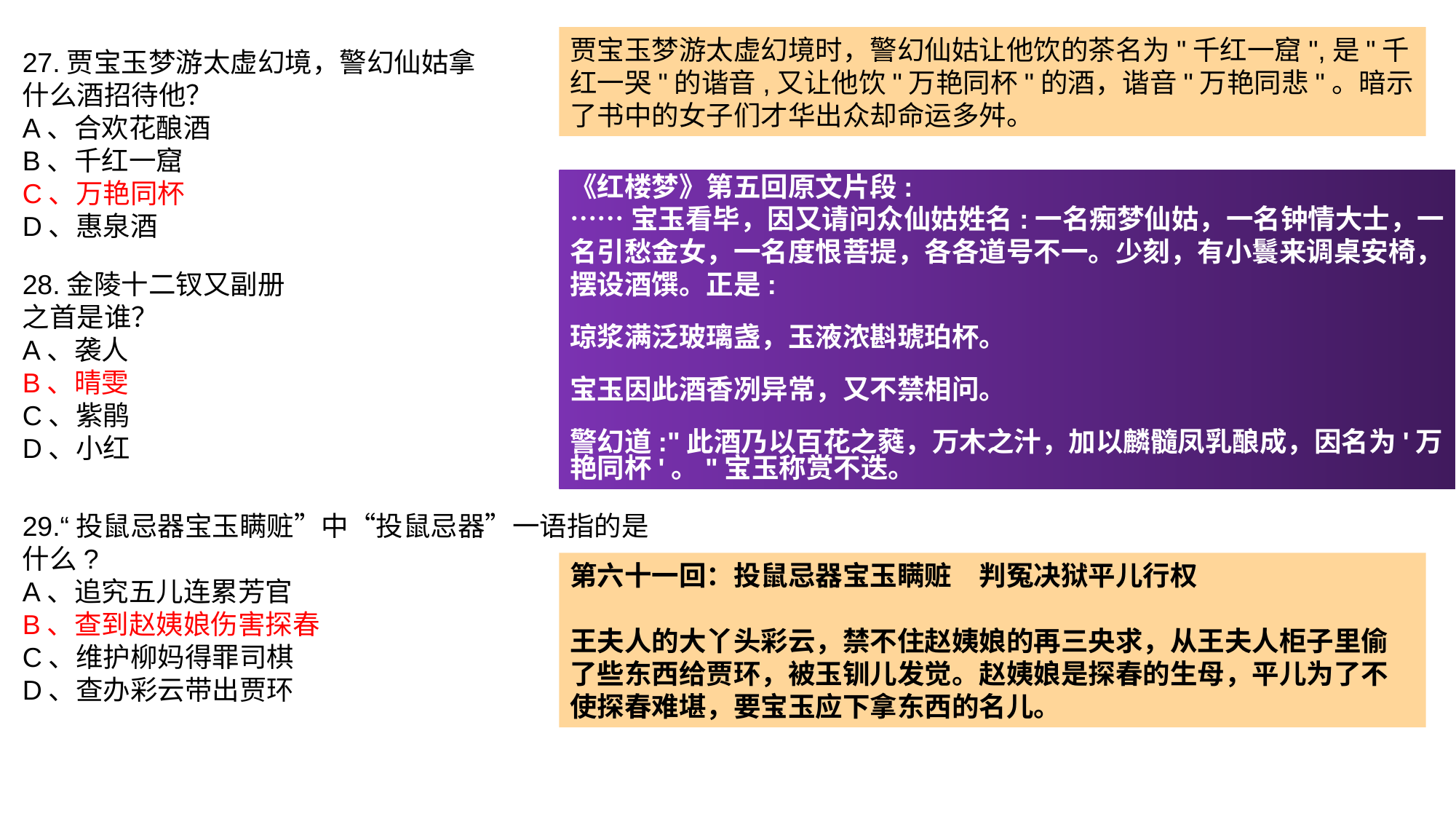

贾宝玉梦游太虚幻境时，警幻仙姑让他饮的茶名为"千红一窟",是"千红一哭"的谐音,又让他饮"万艳同杯"的酒，谐音"万艳同悲"。暗示了书中的女子们才华出众却命运多舛。
27.贾宝玉梦游太虚幻境，警幻仙姑拿什么酒招待他？
A、合欢花酿酒
B、千红一窟
C、万艳同杯
D、惠泉酒
《红楼梦》第五回原文片段:
……宝玉看毕，因又请问众仙姑姓名:一名痴梦仙姑，一名钟情大士，一名引愁金女，一名度恨菩提，各各道号不一。少刻，有小鬟来调桌安椅，摆设酒馔。正是:

琼浆满泛玻璃盏，玉液浓斟琥珀杯。

宝玉因此酒香冽异常，又不禁相问。

警幻道:"此酒乃以百花之蕤，万木之汁，加以麟髓凤乳酿成，因名为'万艳同杯'。"宝玉称赏不迭。
28.金陵十二钗又副册之首是谁？
A、袭人
B、晴雯
C、紫鹃
D、小红
29.“投鼠忌器宝玉瞒赃”中“投鼠忌器”一语指的是什么?
A、追究五儿连累芳官
B、查到赵姨娘伤害探春
C、维护柳妈得罪司棋
D、查办彩云带出贾环
第六十一回：投鼠忌器宝玉瞒赃　判冤决狱平儿行权

王夫人的大丫头彩云，禁不住赵姨娘的再三央求，从王夫人柜子里偷了些东西给贾环，被玉钏儿发觉。赵姨娘是探春的生母，平儿为了不使探春难堪，要宝玉应下拿东西的名儿。